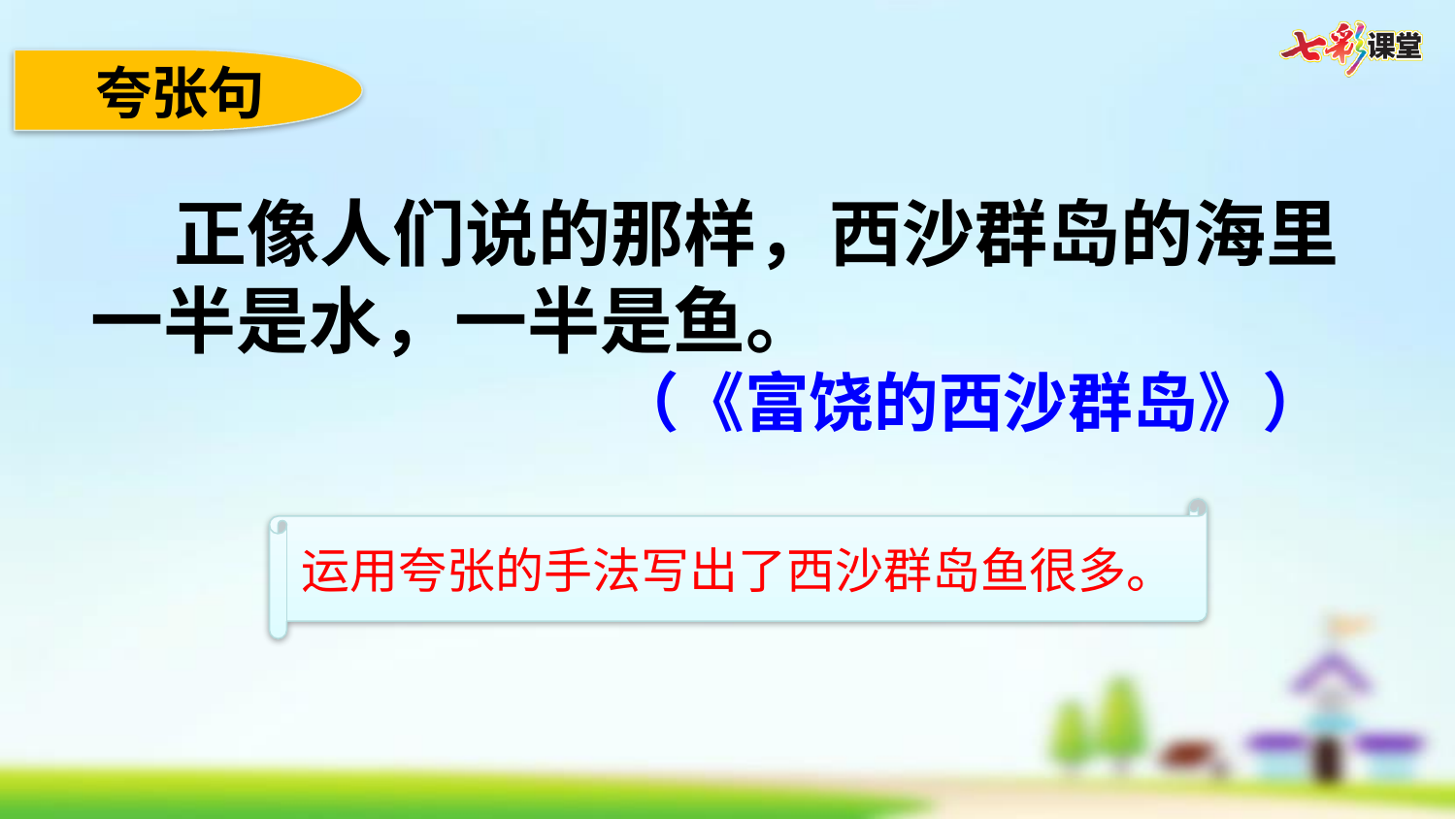

夸张句
    正像人们说的那样，西沙群岛的海里一半是水，一半是鱼。
（《富饶的西沙群岛》）
运用夸张的手法写出了西沙群岛鱼很多。